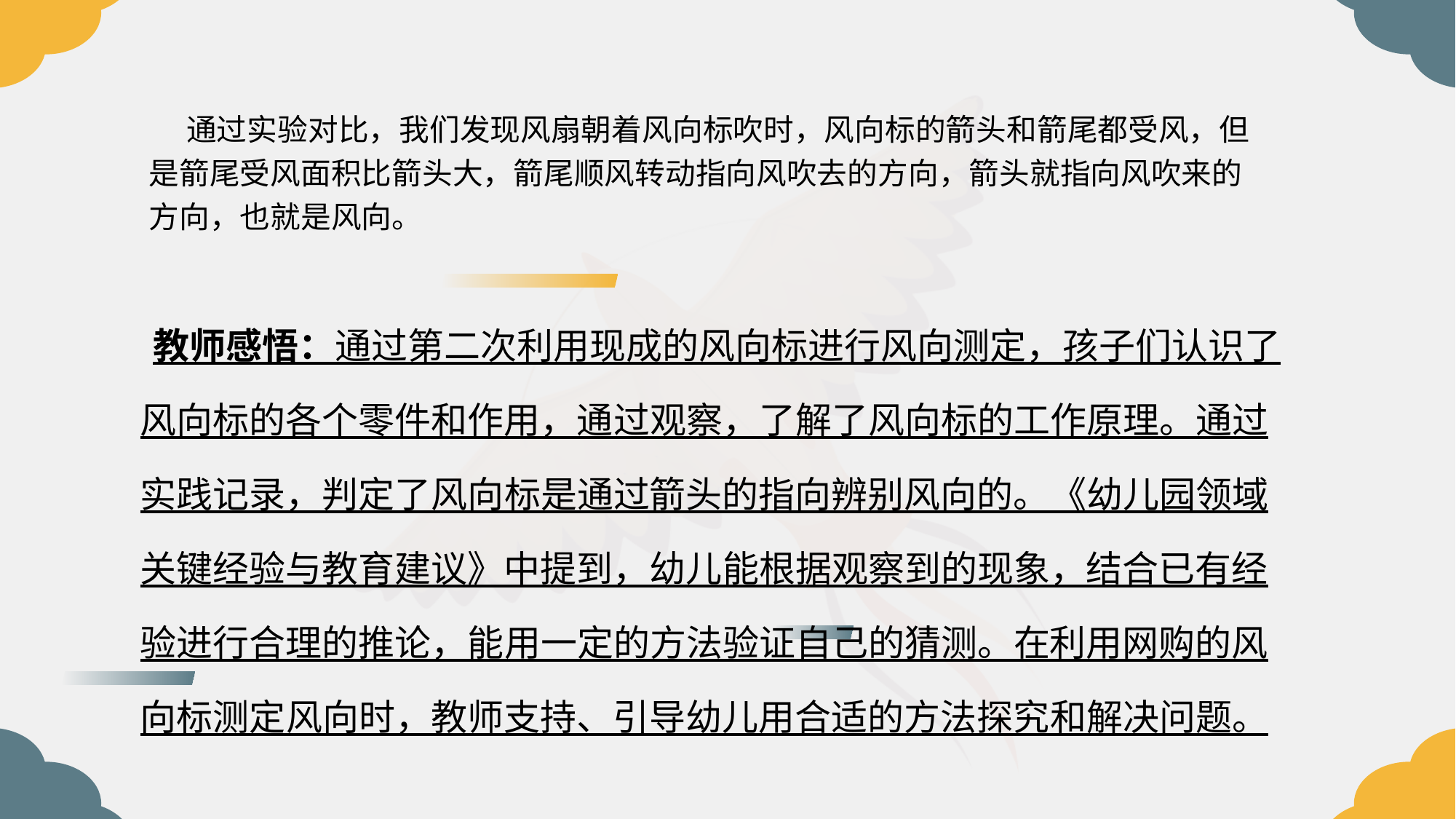

通过实验对比，我们发现风扇朝着风向标吹时，风向标的箭头和箭尾都受风，但是箭尾受风面积比箭头大，箭尾顺风转动指向风吹去的方向，箭头就指向风吹来的方向，也就是风向。

 教师感悟：通过第二次利用现成的风向标进行风向测定，孩子们认识了风向标的各个零件和作用，通过观察，了解了风向标的工作原理。通过实践记录，判定了风向标是通过箭头的指向辨别风向的。《幼儿园领域关键经验与教育建议》中提到，幼儿能根据观察到的现象，结合已有经验进行合理的推论，能用一定的方法验证自己的猜测。在利用网购的风向标测定风向时，教师支持、引导幼儿用合适的方法探究和解决问题。